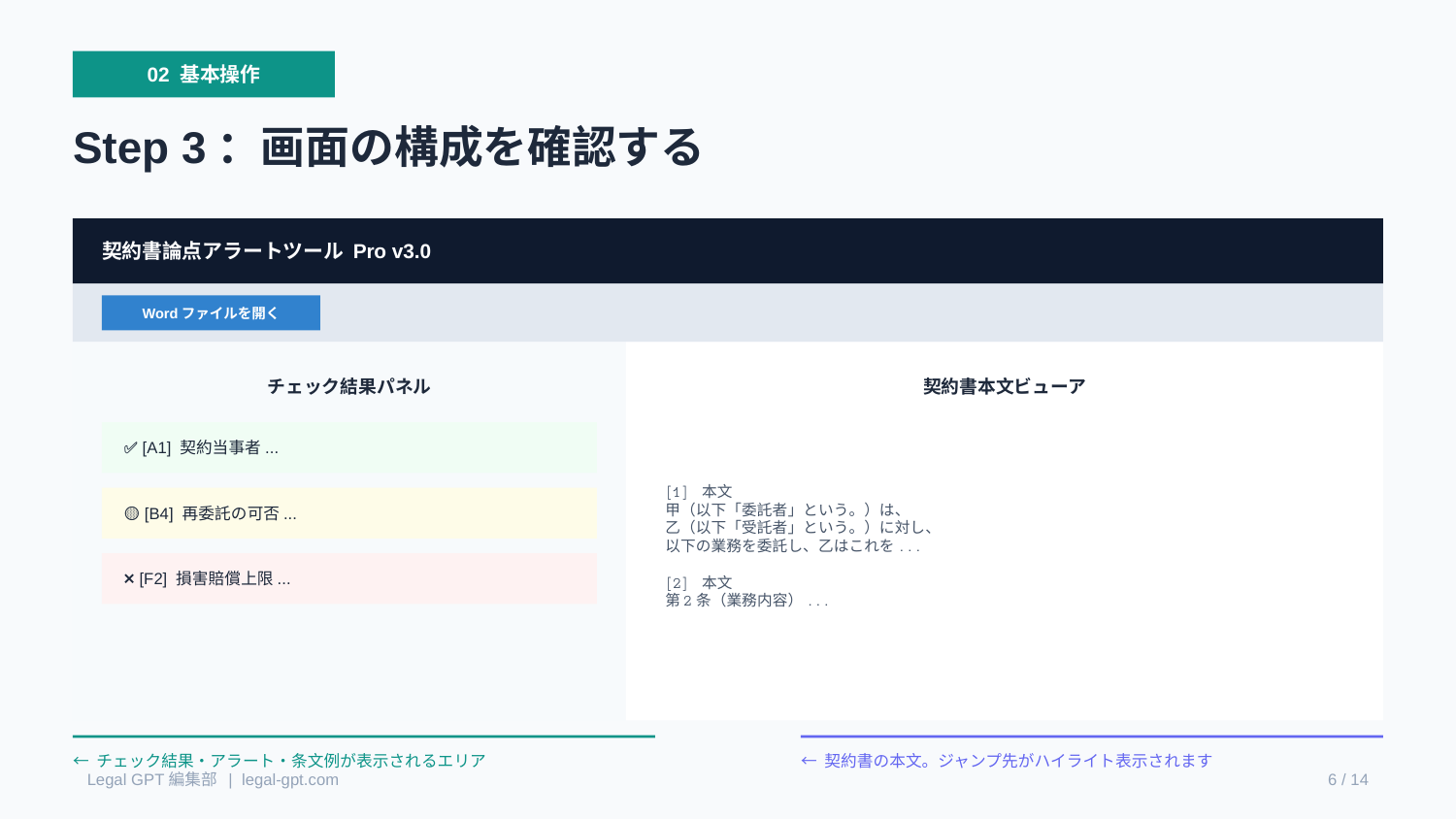

02 基本操作
Step 3：画面の構成を確認する

契約書論点アラートツール Pro v3.0

Wordファイルを開く

チェック結果パネル
契約書本文ビューア
[1] 本文
甲（以下「委託者」という。）は、
乙（以下「受託者」という。）に対し、
以下の業務を委託し、乙はこれを...

[2] 本文
第2条（業務内容）...

✅ [A1] 契約当事者...

🟡 [B4] 再委託の可否...

❌ [F2] 損害賠償上限...

← チェック結果・アラート・条文例が表示されるエリア
← 契約書の本文。ジャンプ先がハイライト表示されます
Legal GPT編集部  |  legal-gpt.com
6 / 14